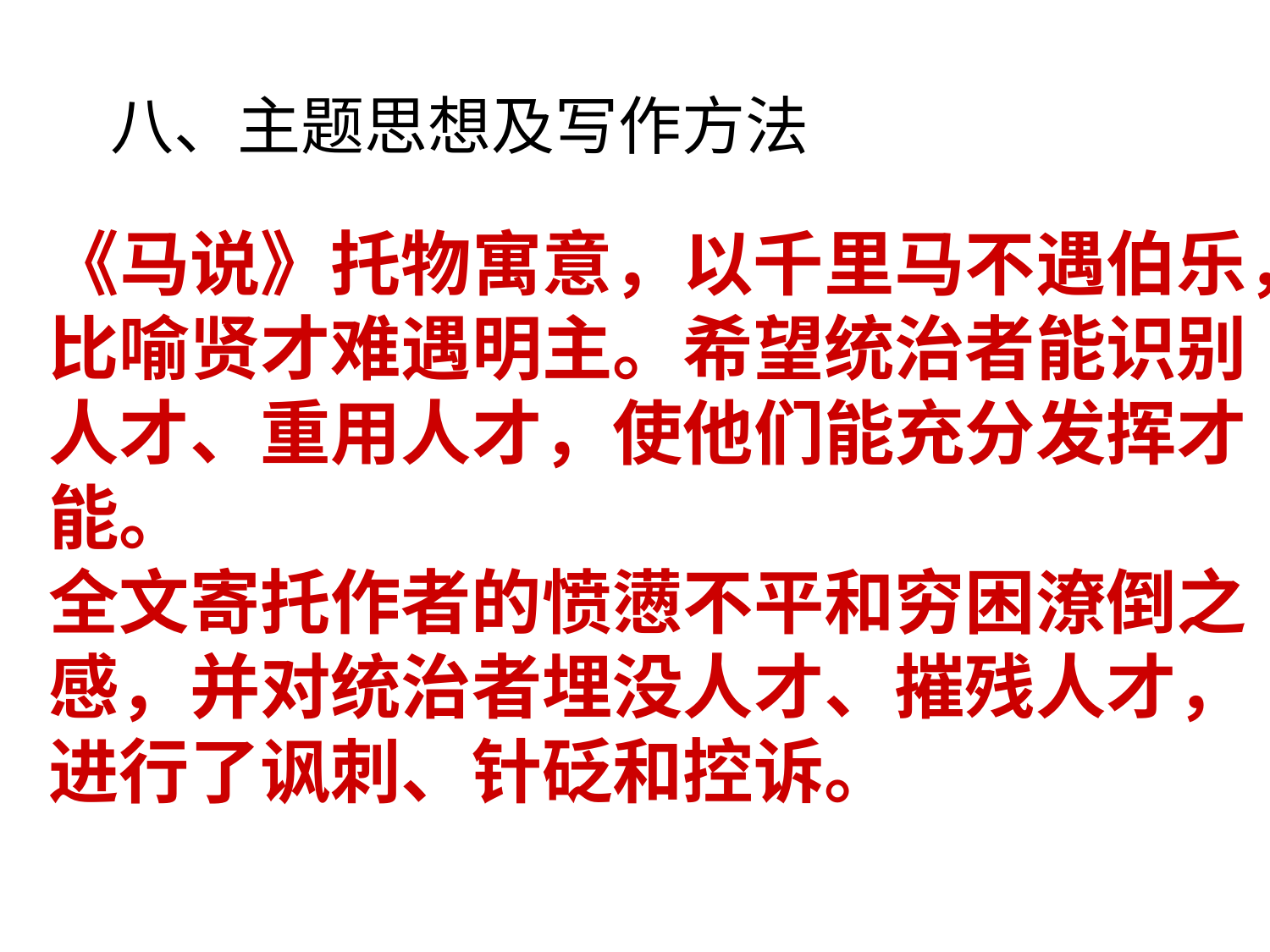

八、主题思想及写作方法

《马说》托物寓意，以千里马不遇伯乐，比喻贤才难遇明主。希望统治者能识别人才、重用人才，使他们能充分发挥才能。
全文寄托作者的愤懑不平和穷困潦倒之感，并对统治者埋没人才、摧残人才，进行了讽刺、针砭和控诉。